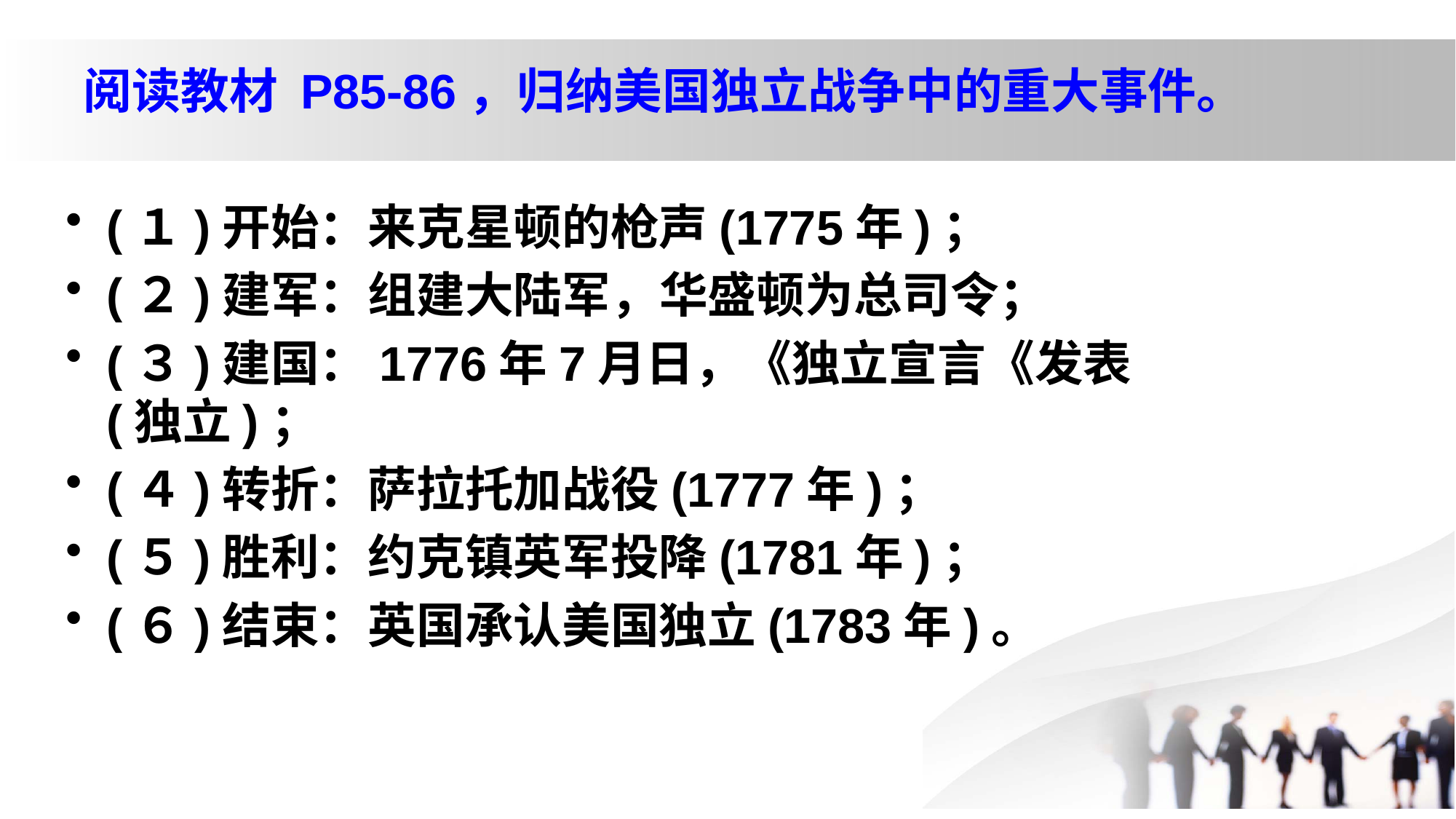

# 阅读教材 P85-86，归纳美国独立战争中的重大事件。
(１)开始：来克星顿的枪声(1775年)；
(２)建军：组建大陆军，华盛顿为总司令；
(３)建国：1776年7月日，《独立宣言《发表(独立)；
(４)转折：萨拉托加战役(1777年)；
(５)胜利：约克镇英军投降(1781年)；
(６)结束：英国承认美国独立(1783年)。